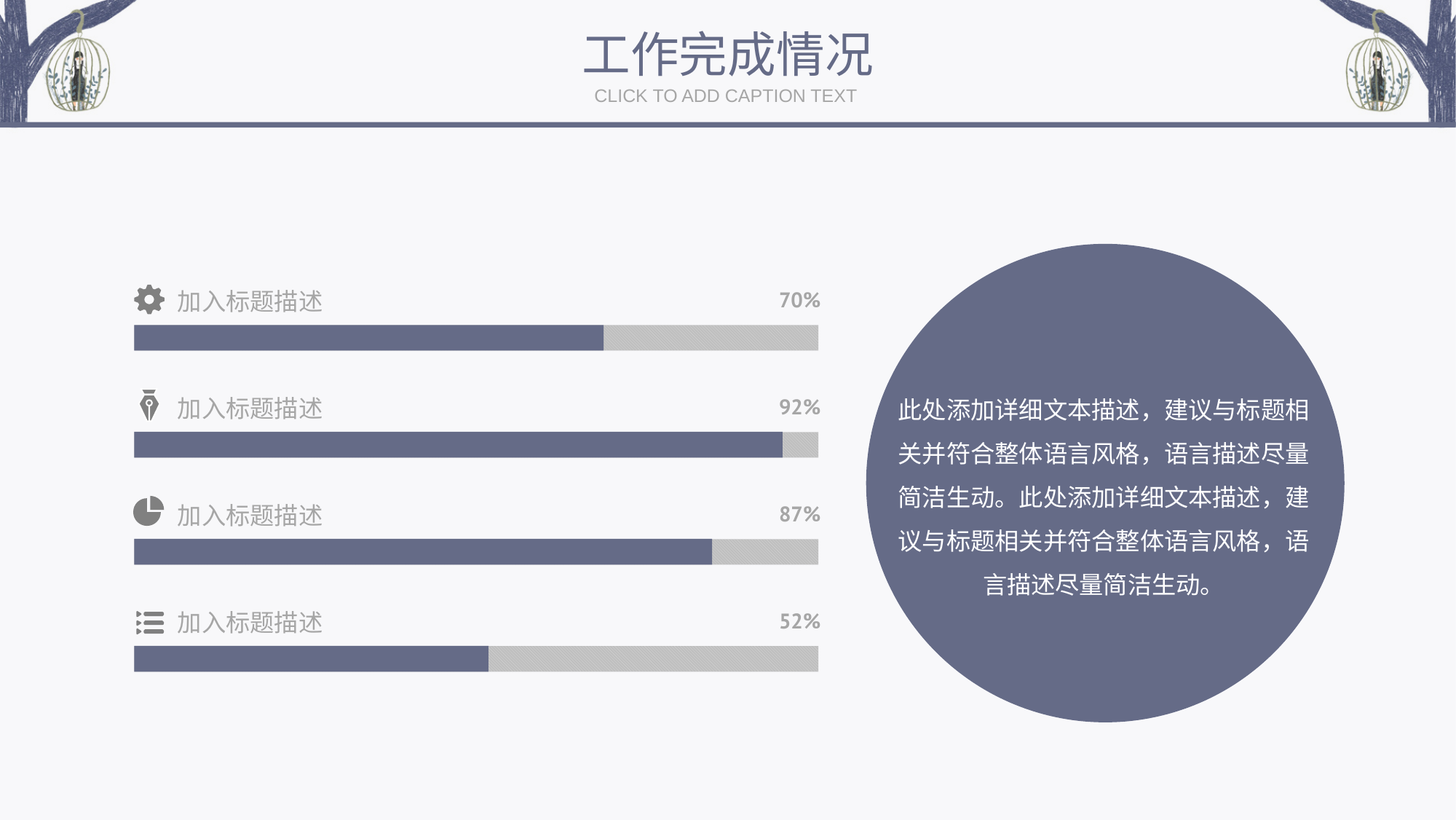

工作完成情况
CLICK TO ADD CAPTION TEXT

加入标题描述
70%

此处添加详细文本描述，建议与标题相关并符合整体语言风格，语言描述尽量简洁生动。此处添加详细文本描述，建议与标题相关并符合整体语言风格，语言描述尽量简洁生动。

加入标题描述
92%

加入标题描述
87%

加入标题描述
52%